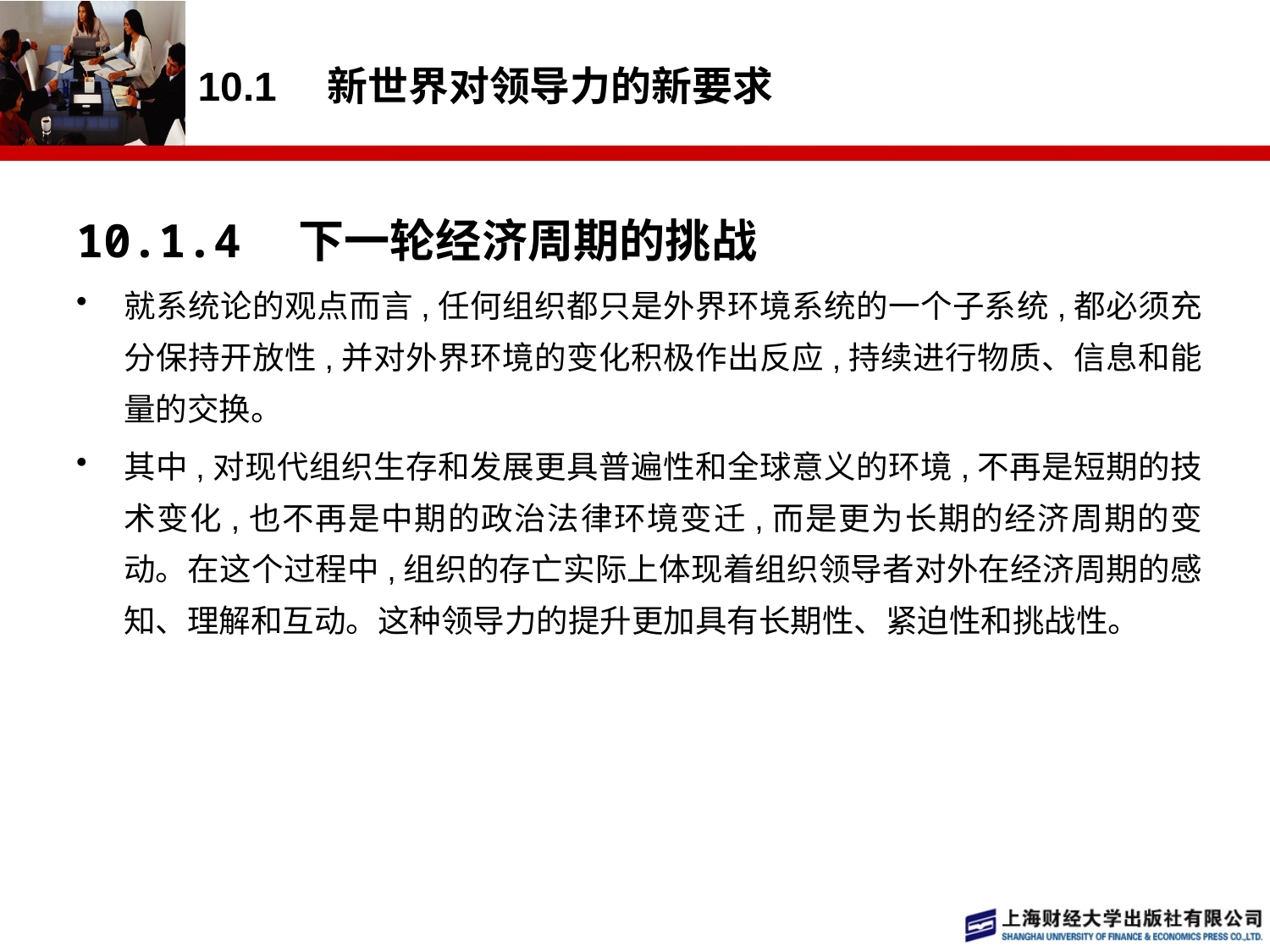

# 10.1　新世界对领导力的新要求
10.1.4　下一轮经济周期的挑战
就系统论的观点而言,任何组织都只是外界环境系统的一个子系统,都必须充分保持开放性,并对外界环境的变化积极作出反应,持续进行物质、信息和能量的交换。
其中,对现代组织生存和发展更具普遍性和全球意义的环境,不再是短期的技术变化,也不再是中期的政治法律环境变迁,而是更为长期的经济周期的变动。在这个过程中,组织的存亡实际上体现着组织领导者对外在经济周期的感知、理解和互动。这种领导力的提升更加具有长期性、紧迫性和挑战性。